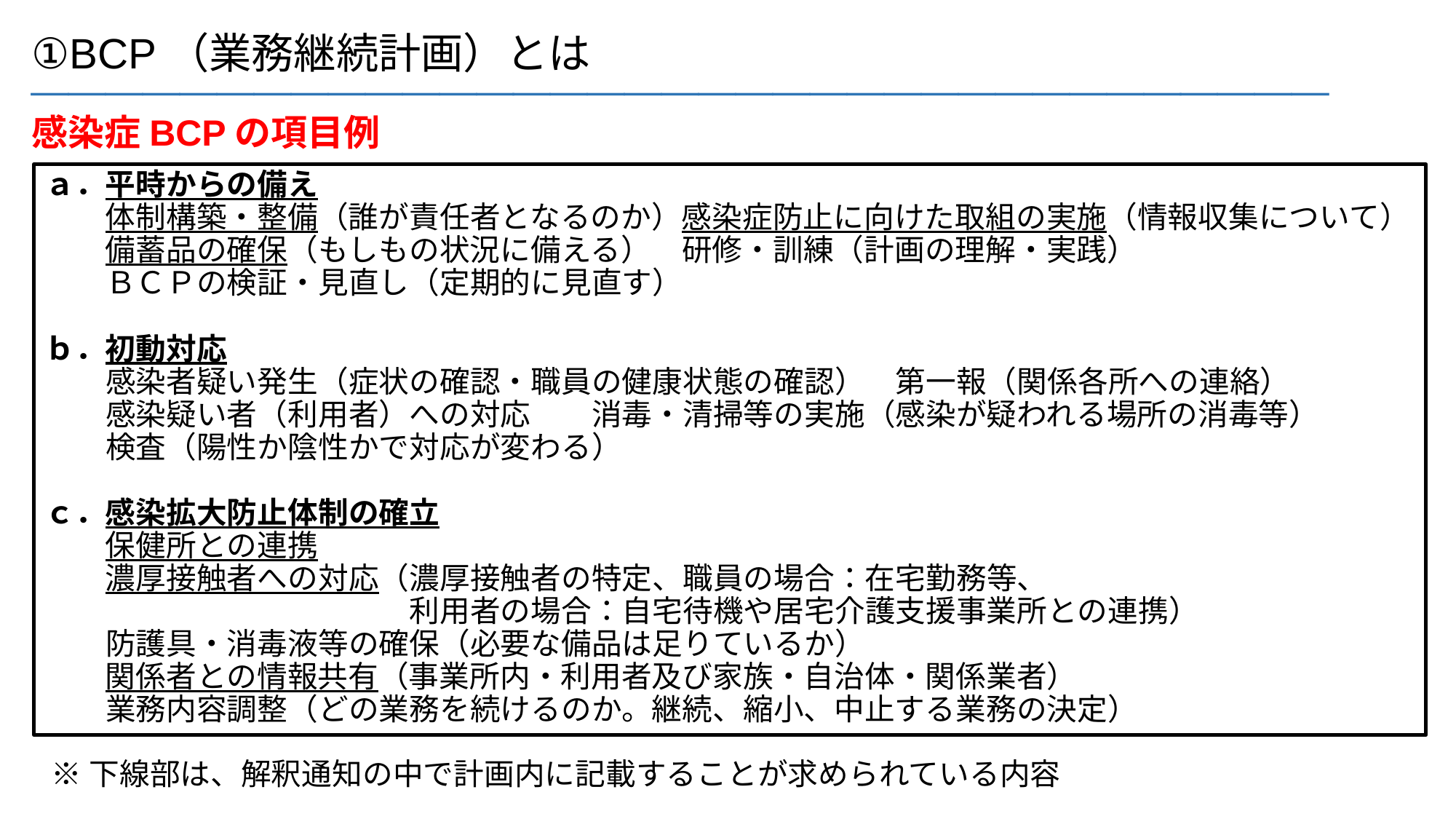

___________________________________
①BCP（業務継続計画）とは
感染症BCPの項目例
ａ．平時からの備え
　　体制構築・整備（誰が責任者となるのか）感染症防止に向けた取組の実施（情報収集について）
　　備蓄品の確保（もしもの状況に備える）　研修・訓練（計画の理解・実践）
　　ＢＣＰの検証・見直し（定期的に見直す）

ｂ．初動対応
　　感染者疑い発生（症状の確認・職員の健康状態の確認）　第一報（関係各所への連絡）
　　感染疑い者（利用者）への対応　　消毒・清掃等の実施（感染が疑われる場所の消毒等）
　　検査（陽性か陰性かで対応が変わる）

ｃ．感染拡大防止体制の確立
　　保健所との連携
　　濃厚接触者への対応（濃厚接触者の特定、職員の場合：在宅勤務等、
　　　　　　　　　　　　利用者の場合：自宅待機や居宅介護支援事業所との連携）
　　防護具・消毒液等の確保（必要な備品は足りているか）
　　関係者との情報共有（事業所内・利用者及び家族・自治体・関係業者）
　　業務内容調整（どの業務を続けるのか。継続、縮小、中止する業務の決定）
※下線部は、解釈通知の中で計画内に記載することが求められている内容